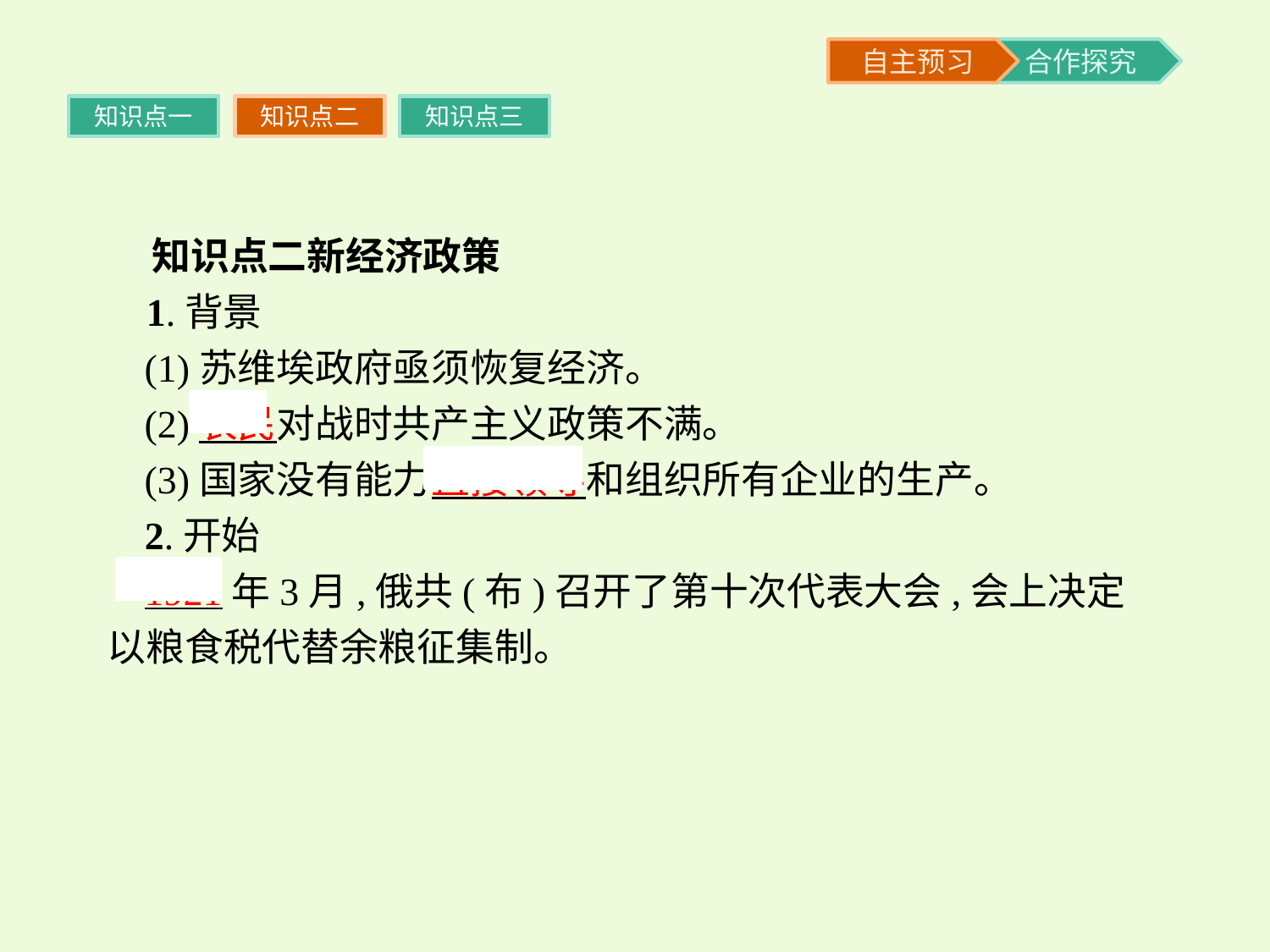

知识点一
知识点二
知识点三
    知识点二新经济政策
    1.背景
(1)苏维埃政府亟须恢复经济。
(2)农民对战时共产主义政策不满。
(3)国家没有能力直接领导和组织所有企业的生产。
2.开始
1921年3月,俄共(布)召开了第十次代表大会,会上决定以粮食税代替余粮征集制。